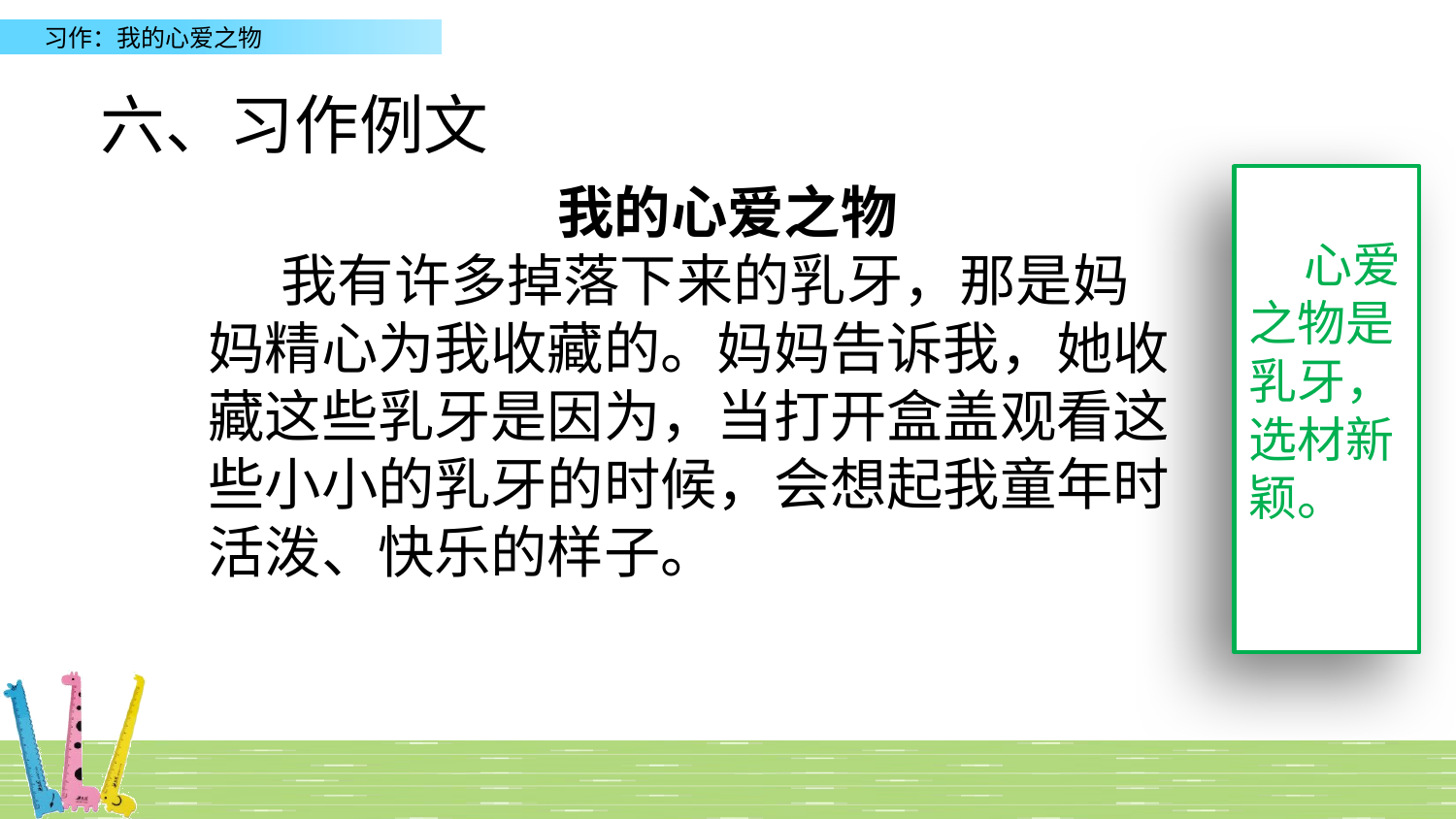

六、习作例文
    心爱之物是乳牙，选材新颖。

我的心爱之物
我有许多掉落下来的乳牙，那是妈妈精心为我收藏的。妈妈告诉我，她收藏这些乳牙是因为，当打开盒盖观看这些小小的乳牙的时候，会想起我童年时活泼、快乐的样子。